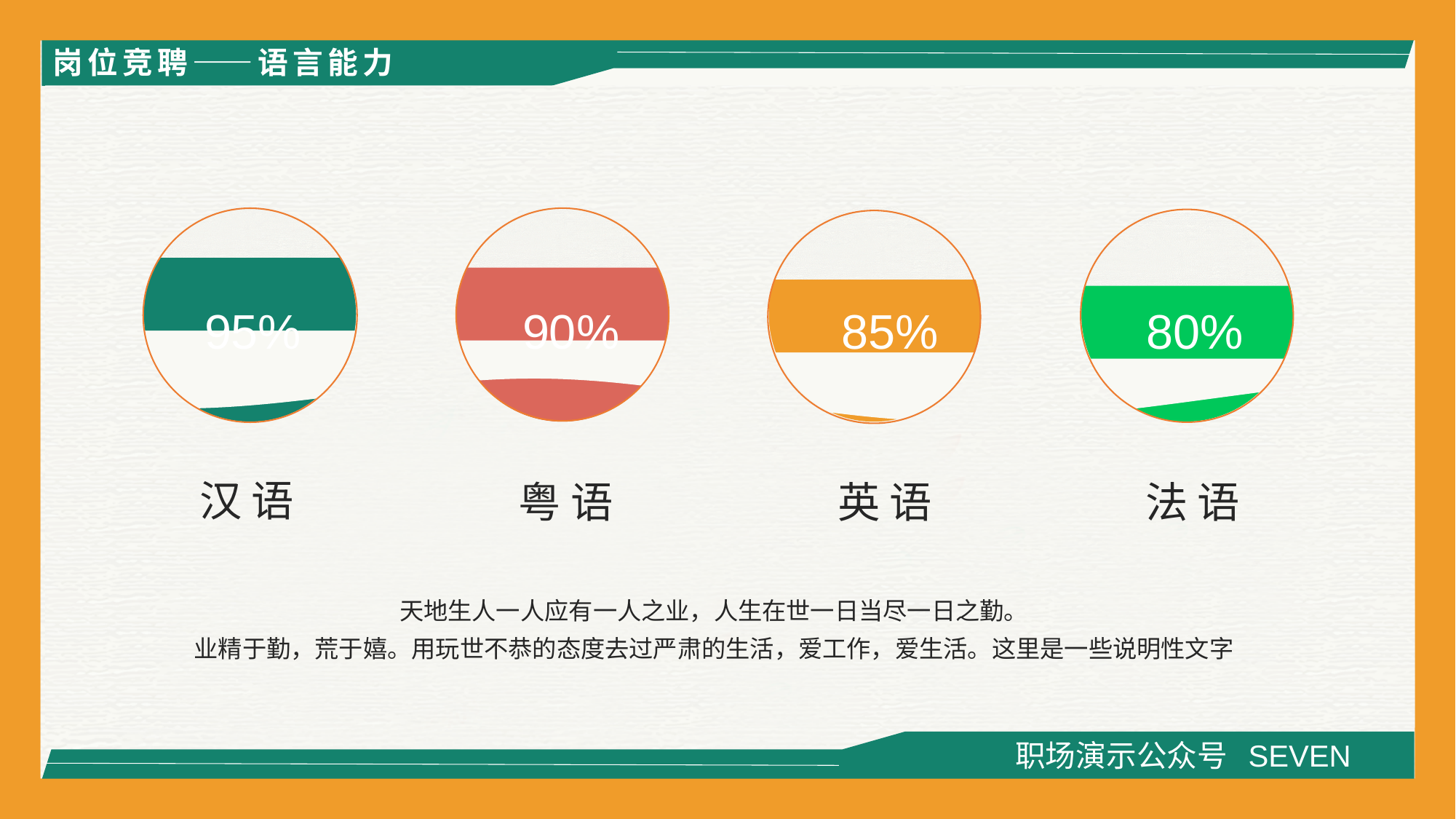

岗位竞聘——语言能力

95%
90%
85%
80%
汉 语
粤 语
英 语
法 语
天地生人一人应有一人之业，人生在世一日当尽一日之勤。
业精于勤，荒于嬉。用玩世不恭的态度去过严肃的生活，爱工作，爱生活。这里是一些说明性文字
职场演示公众号  SEVEN